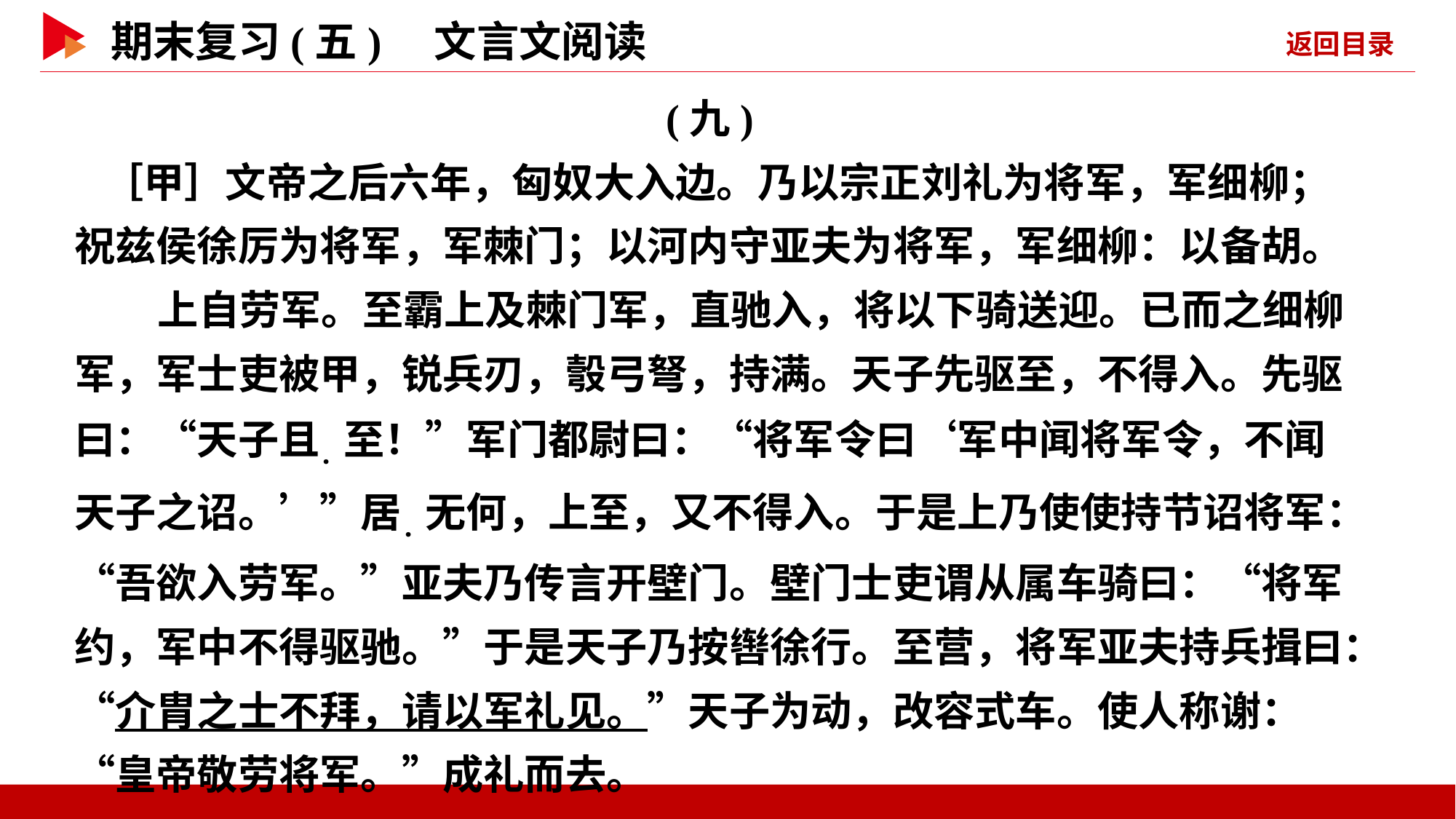

(九)
  ［甲］文帝之后六年，匈奴大入边。乃以宗正刘礼为将军，军细柳；祝兹侯徐厉为将军，军棘门；以河内守亚夫为将军，军细柳：以备胡。
上自劳军。至霸上及棘门军，直驰入，将以下骑送迎。已而之细柳军，军士吏被甲，锐兵刃，彀弓弩，持满。天子先驱至，不得入。先驱曰：“天子且．至！”军门都尉曰：“将军令曰‘军中闻将军令，不闻天子之诏。’”居．无何，上至，又不得入。于是上乃使使持节诏将军：“吾欲入劳军。”亚夫乃传言开壁门。壁门士吏谓从属车骑曰：“将军约，军中不得驱驰。”于是天子乃按辔徐行。至营，将军亚夫持兵揖曰：“介胄之士不拜，请以军礼见。”天子为动，改容式车。使人称谢：“皇帝敬劳将军。”成礼而去。